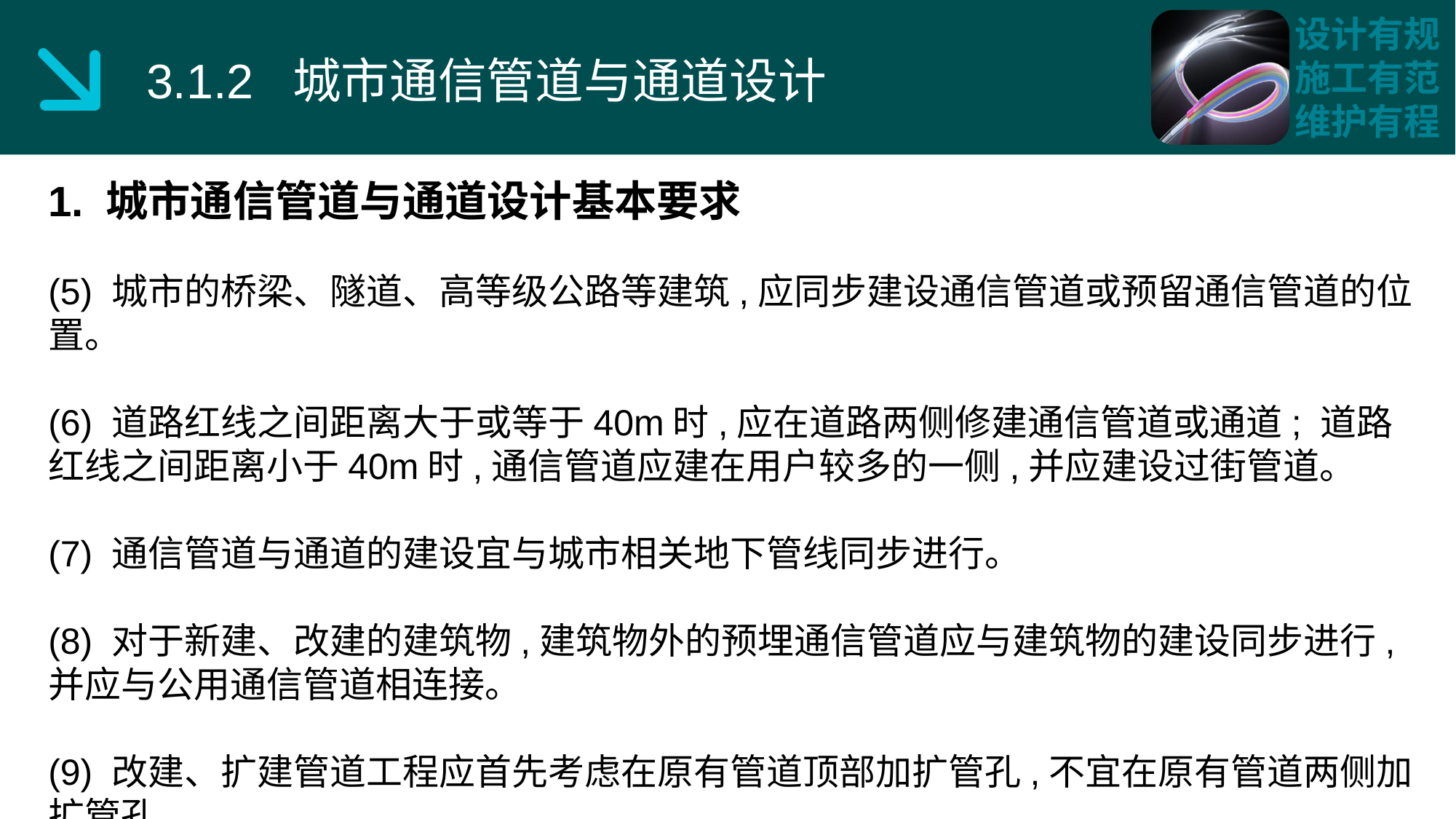

3.1.2  城市通信管道与通道设计

1. 城市通信管道与通道设计基本要求

(5) 城市的桥梁、隧道、高等级公路等建筑,应同步建设通信管道或预留通信管道的位置。

(6) 道路红线之间距离大于或等于40m时,应在道路两侧修建通信管道或通道; 道路红线之间距离小于40m时,通信管道应建在用户较多的一侧,并应建设过街管道。

(7) 通信管道与通道的建设宜与城市相关地下管线同步进行。

(8) 对于新建、改建的建筑物,建筑物外的预埋通信管道应与建筑物的建设同步进行,并应与公用通信管道相连接。

(9) 改建、扩建管道工程应首先考虑在原有管道顶部加扩管孔,不宜在原有管道两侧加扩管孔。